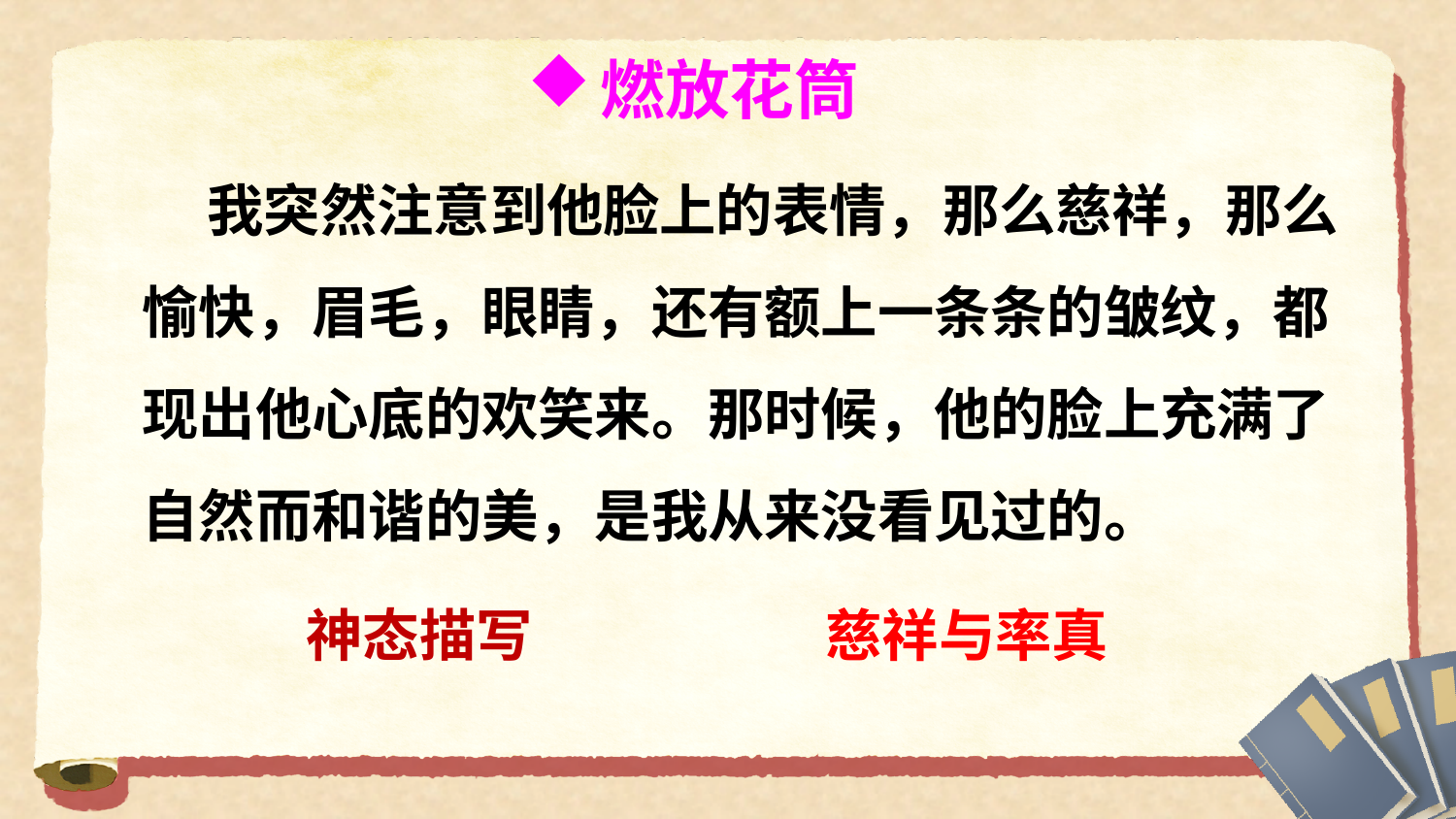

燃放花筒
    我突然注意到他脸上的表情，那么慈祥，那么愉快，眉毛，眼睛，还有额上一条条的皱纹，都现出他心底的欢笑来。那时候，他的脸上充满了自然而和谐的美，是我从来没看见过的。
神态描写
慈祥与率真